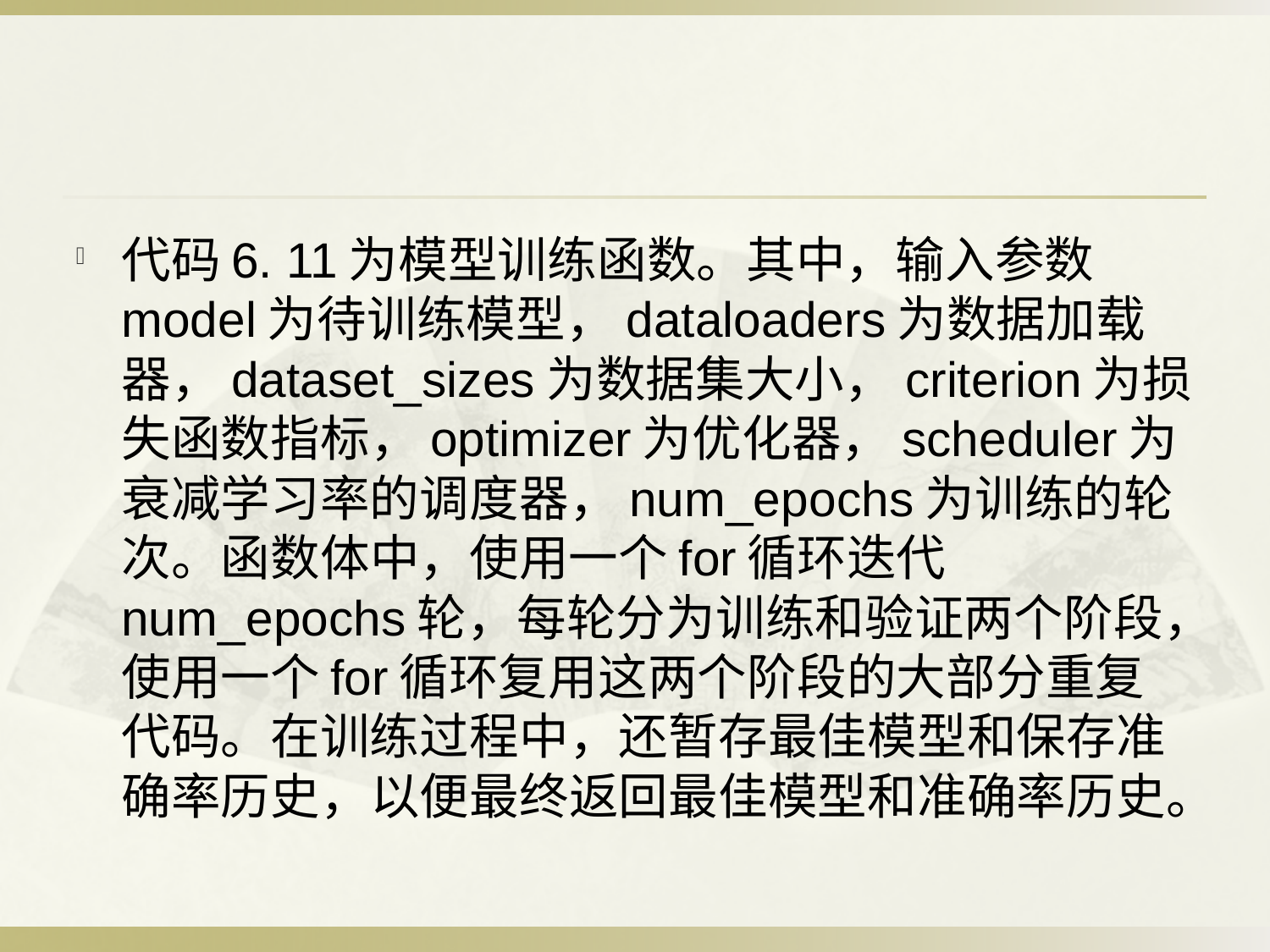

#
代码6. 11为模型训练函数。其中，输入参数model为待训练模型，dataloaders为数据加载器，dataset_sizes为数据集大小，criterion为损失函数指标，optimizer为优化器，scheduler为衰减学习率的调度器，num_epochs为训练的轮次。函数体中，使用一个for循环迭代num_epochs轮，每轮分为训练和验证两个阶段，使用一个for循环复用这两个阶段的大部分重复代码。在训练过程中，还暂存最佳模型和保存准确率历史，以便最终返回最佳模型和准确率历史。